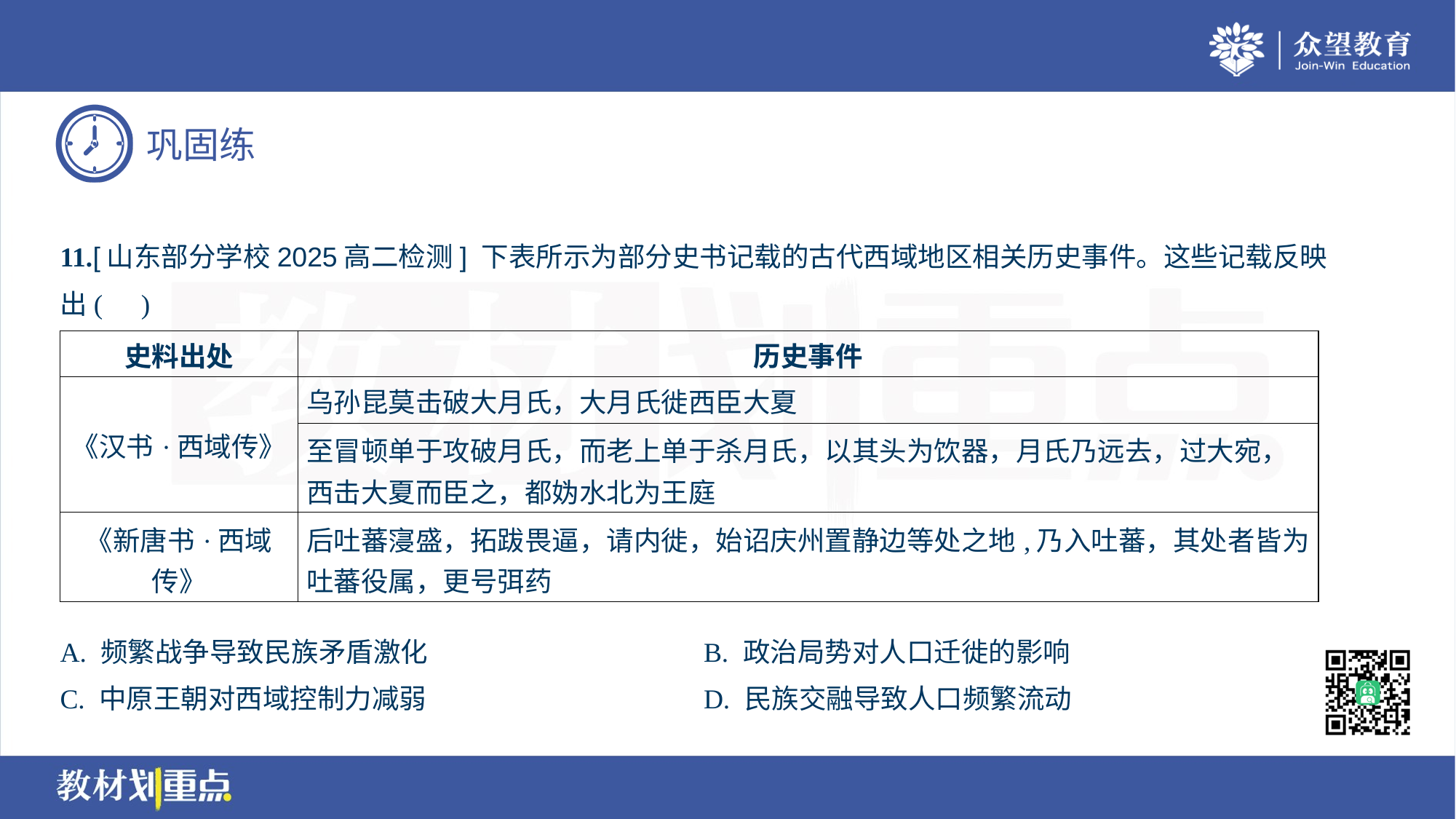

11.[山东部分学校2025高二检测] 下表所示为部分史书记载的古代西域地区相关历史事件。这些记载反映
出(     )
| 史料出处 | 历史事件 |
| --- | --- |
| 《汉书·西域传》 | 乌孙昆莫击破大月氏，大月氏徙西臣大夏 |
|  | 至冒顿单于攻破月氏，而老上单于杀月氏，以其头为饮器，月氏乃远去，过大宛， 西击大夏而臣之，都妫水北为王庭 |
| 《新唐书·西域 传》 | 后吐蕃寖盛，拓跋畏逼，请内徙，始诏庆州置静边等处之地,乃入吐蕃，其处者皆为 吐蕃役属，更号弭药 |
A. 频繁战争导致民族矛盾激化	B. 政治局势对人口迁徙的影响
C. 中原王朝对西域控制力减弱	D. 民族交融导致人口频繁流动